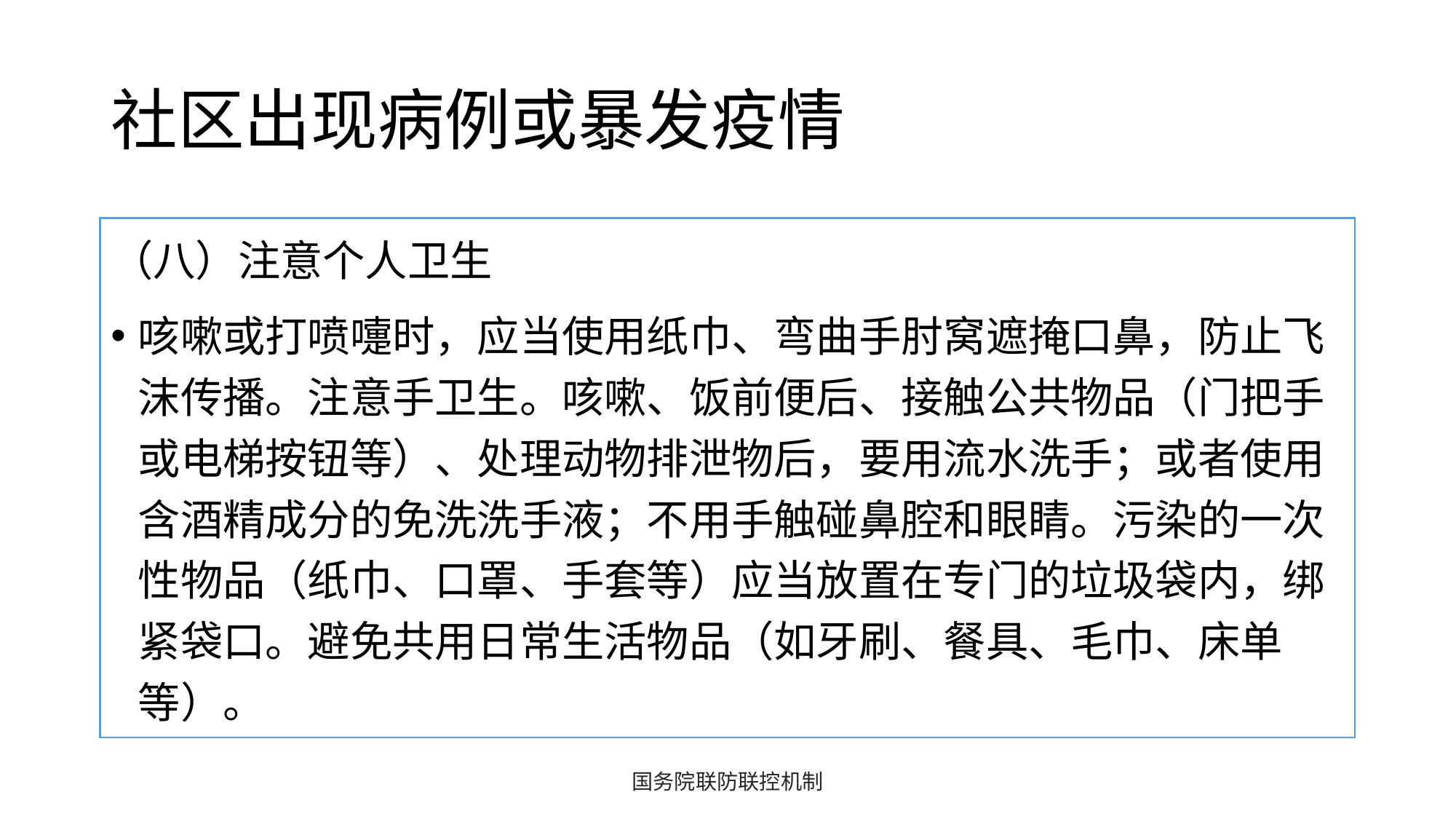

# 社区出现病例或暴发疫情
（八）注意个人卫生
咳嗽或打喷嚏时，应当使用纸巾、弯曲手肘窝遮掩口鼻，防止飞沫传播。注意手卫生。咳嗽、饭前便后、接触公共物品（门把手或电梯按钮等）、处理动物排泄物后，要用流水洗手；或者使用含酒精成分的免洗洗手液；不用手触碰鼻腔和眼睛。污染的一次性物品（纸巾、口罩、手套等）应当放置在专门的垃圾袋内，绑紧袋口。避免共用日常生活物品（如牙刷、餐具、毛巾、床单等）。

国务院联防联控机制
22